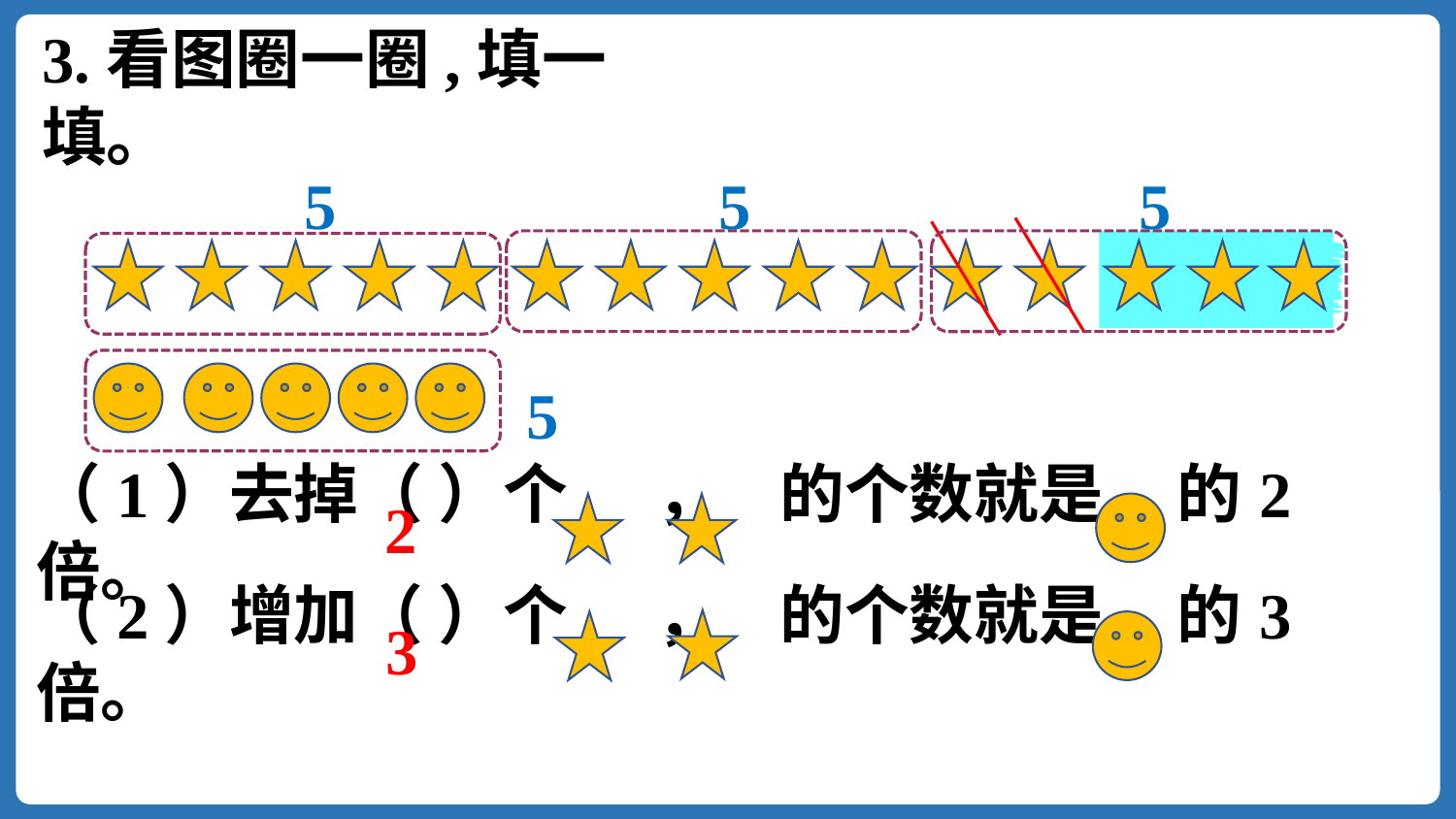

3.看图圈一圈,填一填。
5
5
5

5
2
（1）去掉（ ）个      ，    的个数就是     的2倍。

3
（2）增加（ ）个      ，    的个数就是     的3倍。